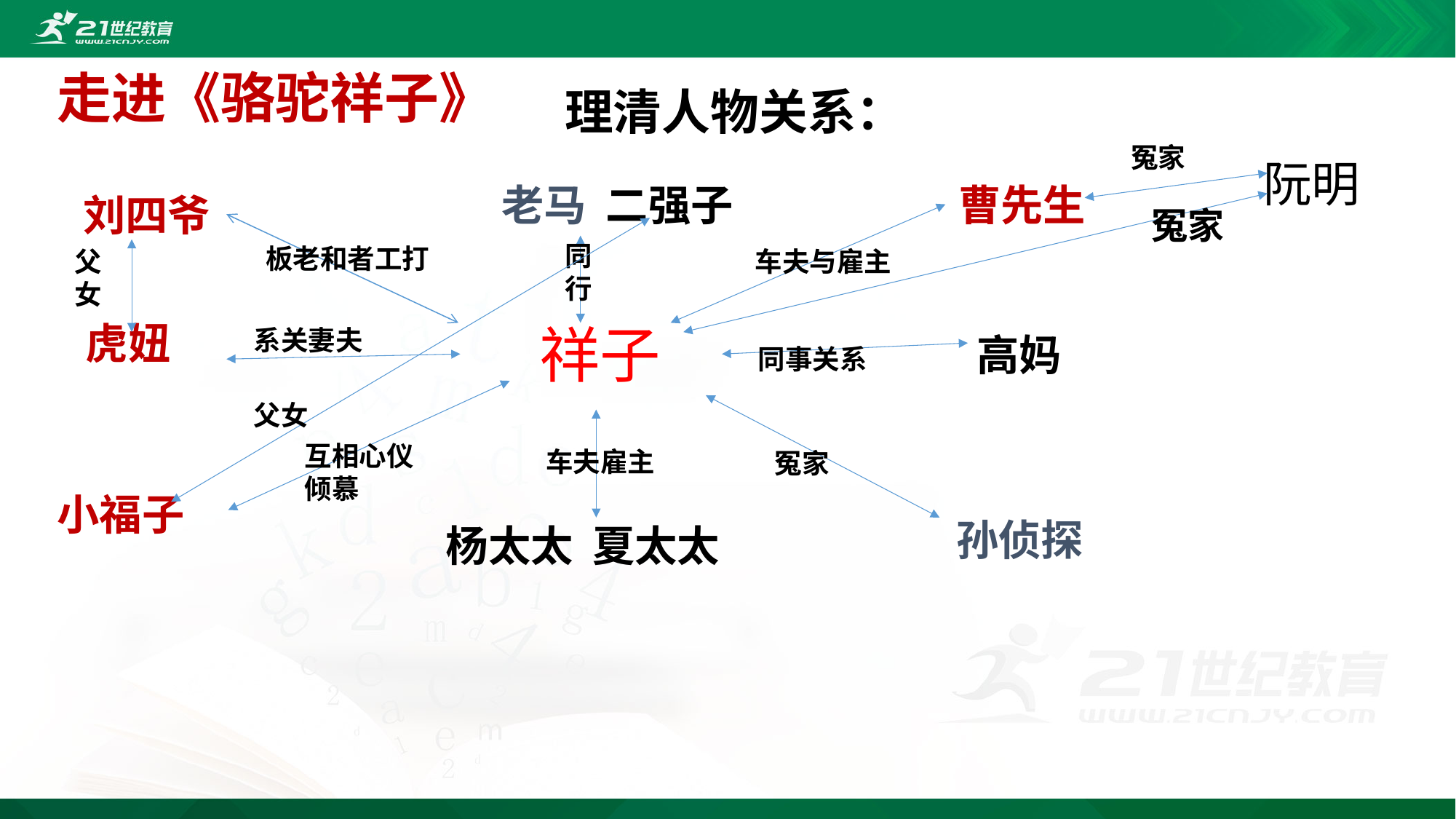

走进《骆驼祥子》
理清人物关系：
冤家
阮明
老马  二强子
 曹先生
刘四爷
冤家
同行
板老和者工打
父女
车夫与雇主
虎妞
  祥子
系关妻夫
高妈
同事关系
父女
互相心仪倾慕
车夫雇主
冤家
小福子
孙侦探
杨太太  夏太太